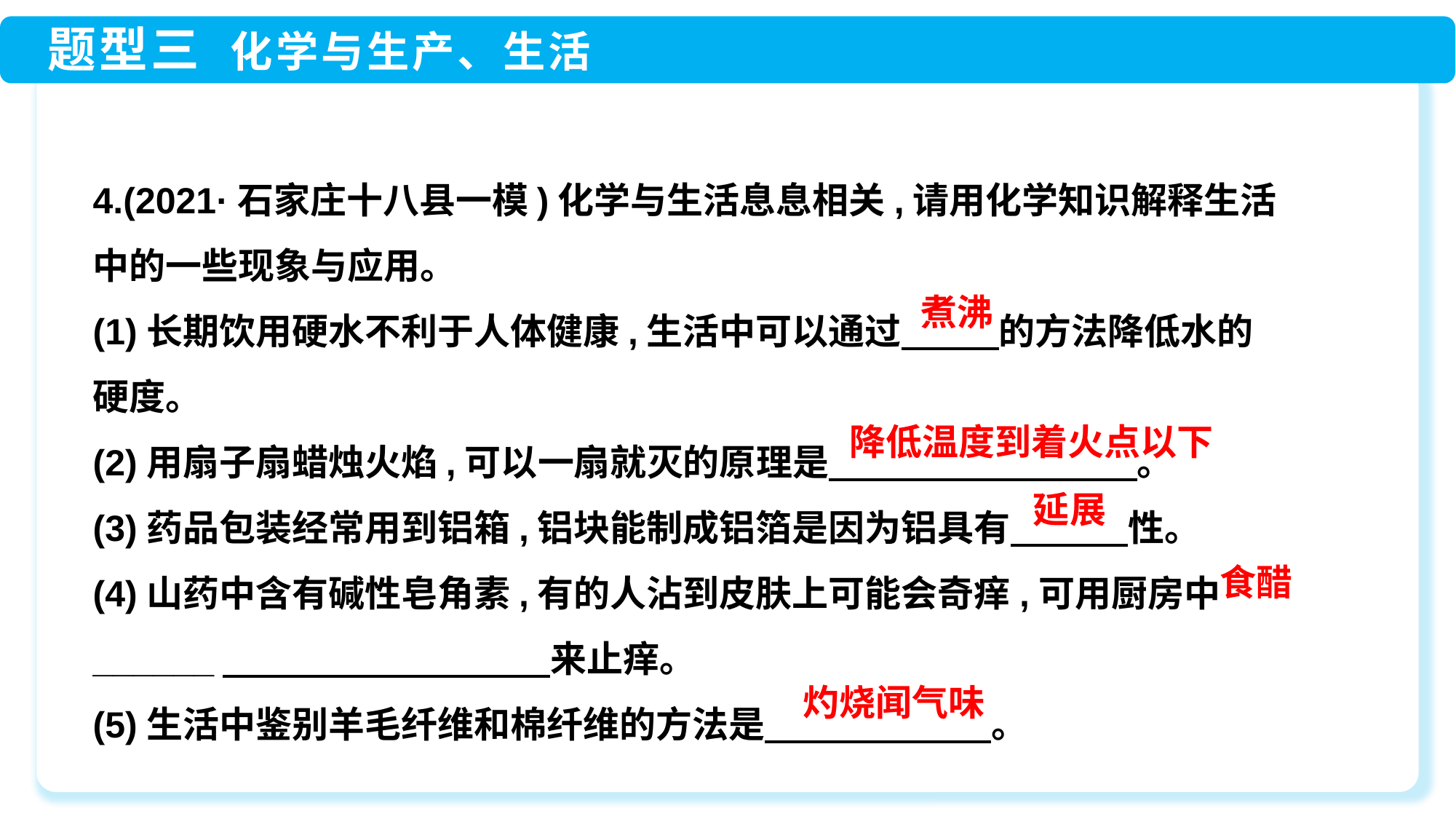

4.(2021·石家庄十八县一模)化学与生活息息相关,请用化学知识解释生活
中的一些现象与应用。
(1)长期饮用硬水不利于人体健康,生活中可以通过　　   的方法降低水的
硬度。
(2)用扇子扇蜡烛火焰,可以一扇就灭的原理是　　　　　　           。
(3)药品包装经常用到铝箱,铝块能制成铝箔是因为铝具有　　　 性。
(4)山药中含有碱性皂角素,有的人沾到皮肤上可能会奇痒,可用厨房中______　　　　　　　　　来止痒。
(5)生活中鉴别羊毛纤维和棉纤维的方法是　　　　　　 。
煮沸
降低温度到着火点以下
延展
食醋
灼烧闻气味